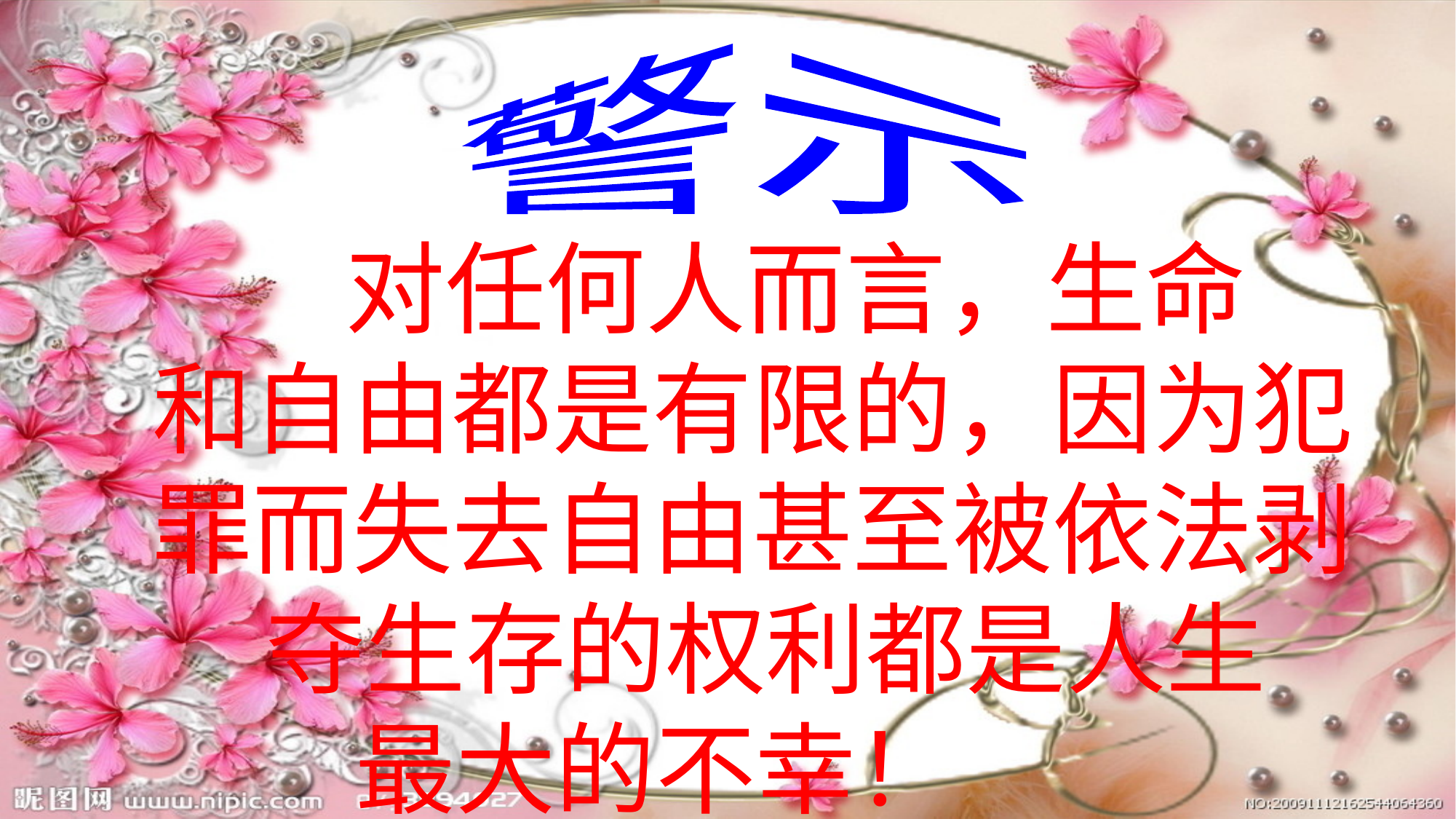

警示
        对任何人而言，生命
和自由都是有限的，因为犯罪而失去自由甚至被依法剥
    夺生存的权利都是人生
        最大的不幸！